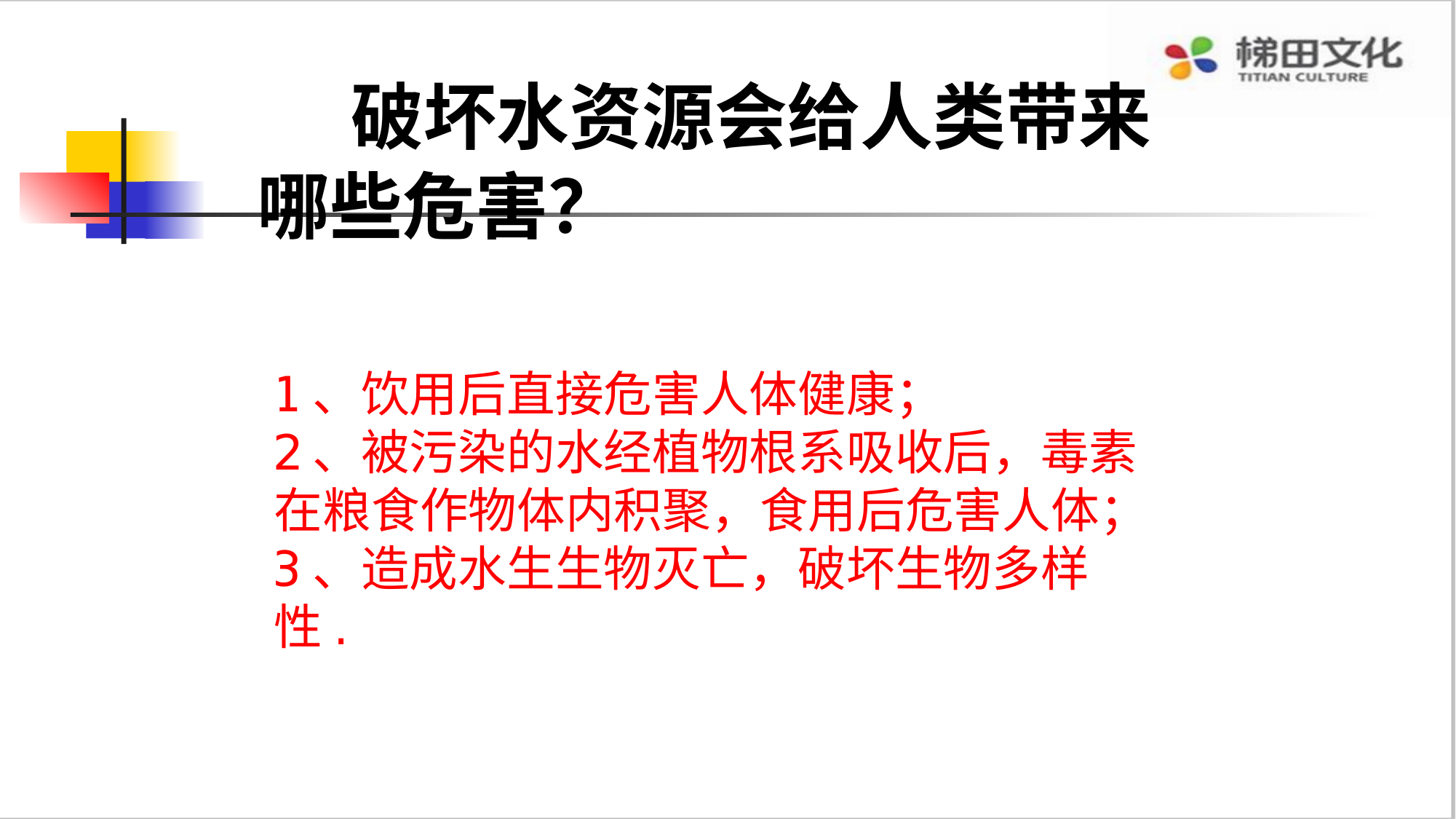

破坏水资源会给人类带来
哪些危害？
1、饮用后直接危害人体健康；
2、被污染的水经植物根系吸收后，毒素在粮食作物体内积聚，食用后危害人体；
3、造成水生生物灭亡，破坏生物多样性.